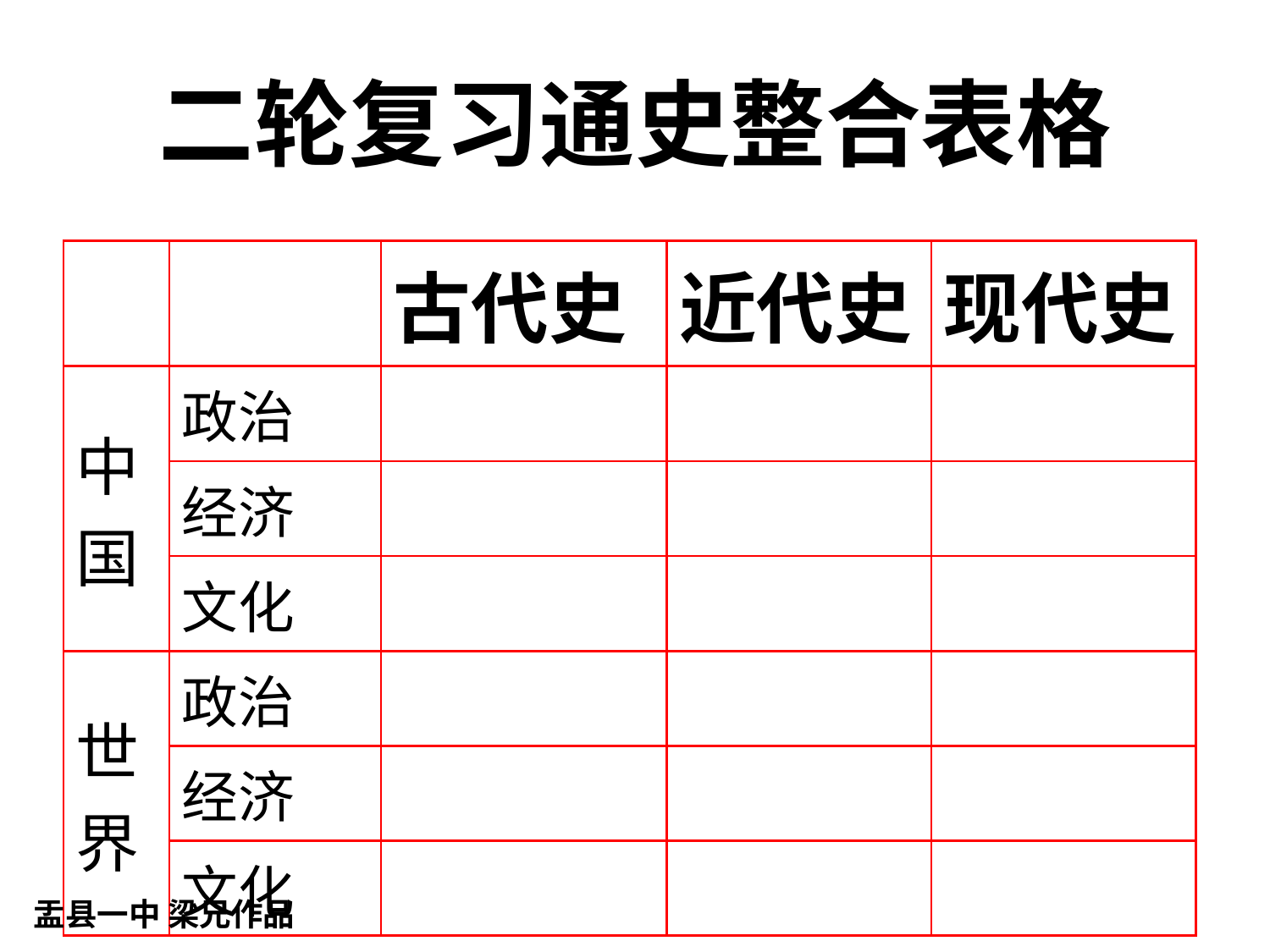

二轮复习通史整合表格
|  |  | 古代史 | 近代史 | 现代史 |
| --- | --- | --- | --- | --- |
| 中国 | 政治 |  |  |  |
|  | 经济 |  |  |  |
|  | 文化 |  |  |  |
| 世界 | 政治 |  |  |  |
|  | 经济 |  |  |  |
|  | 文化 |  |  |  |

盂县一中 梁兄作品